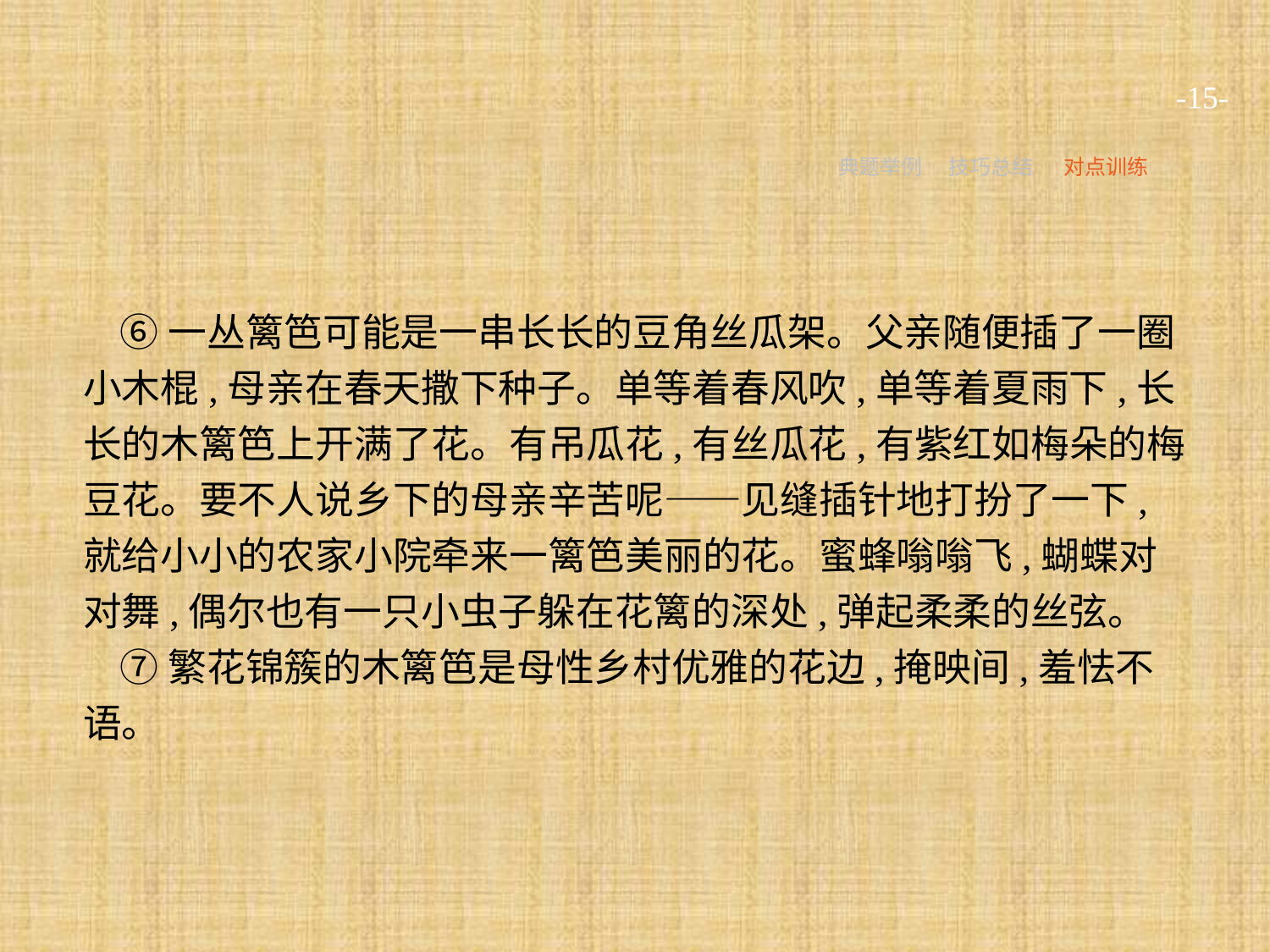

-15-
典题举例
技巧总结
对点训练
⑥一丛篱笆可能是一串长长的豆角丝瓜架。父亲随便插了一圈小木棍,母亲在春天撒下种子。单等着春风吹,单等着夏雨下,长长的木篱笆上开满了花。有吊瓜花,有丝瓜花,有紫红如梅朵的梅豆花。要不人说乡下的母亲辛苦呢——见缝插针地打扮了一下,就给小小的农家小院牵来一篱笆美丽的花。蜜蜂嗡嗡飞,蝴蝶对对舞,偶尔也有一只小虫子躲在花篱的深处,弹起柔柔的丝弦。
⑦繁花锦簇的木篱笆是母性乡村优雅的花边,掩映间,羞怯不语。